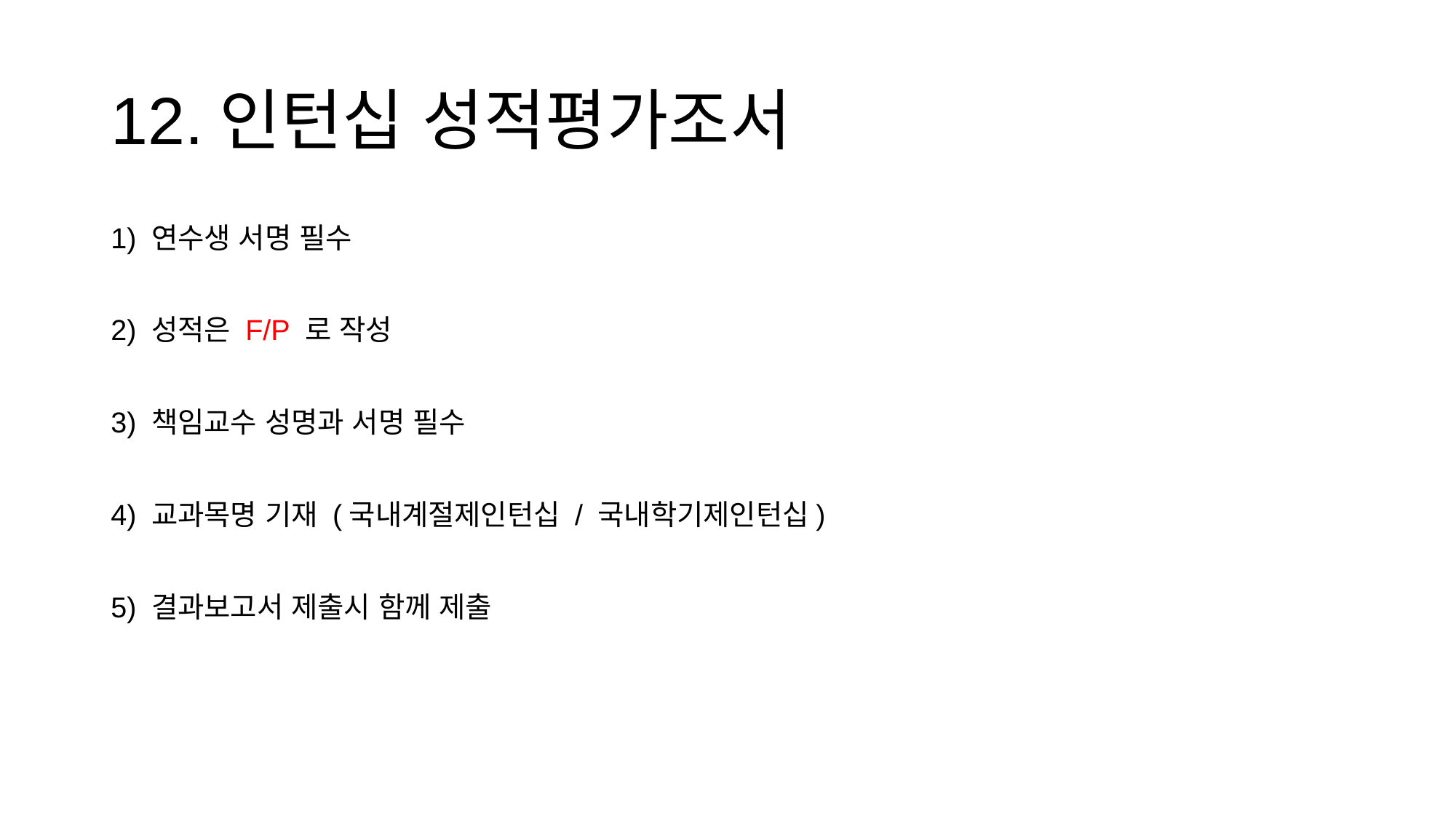

# 12.인턴십 성적평가조서
1) 연수생 서명 필수

2) 성적은 F/P 로 작성

3) 책임교수 성명과 서명 필수

4) 교과목명 기재 (국내계절제인턴십 / 국내학기제인턴십)

5) 결과보고서 제출시 함께 제출